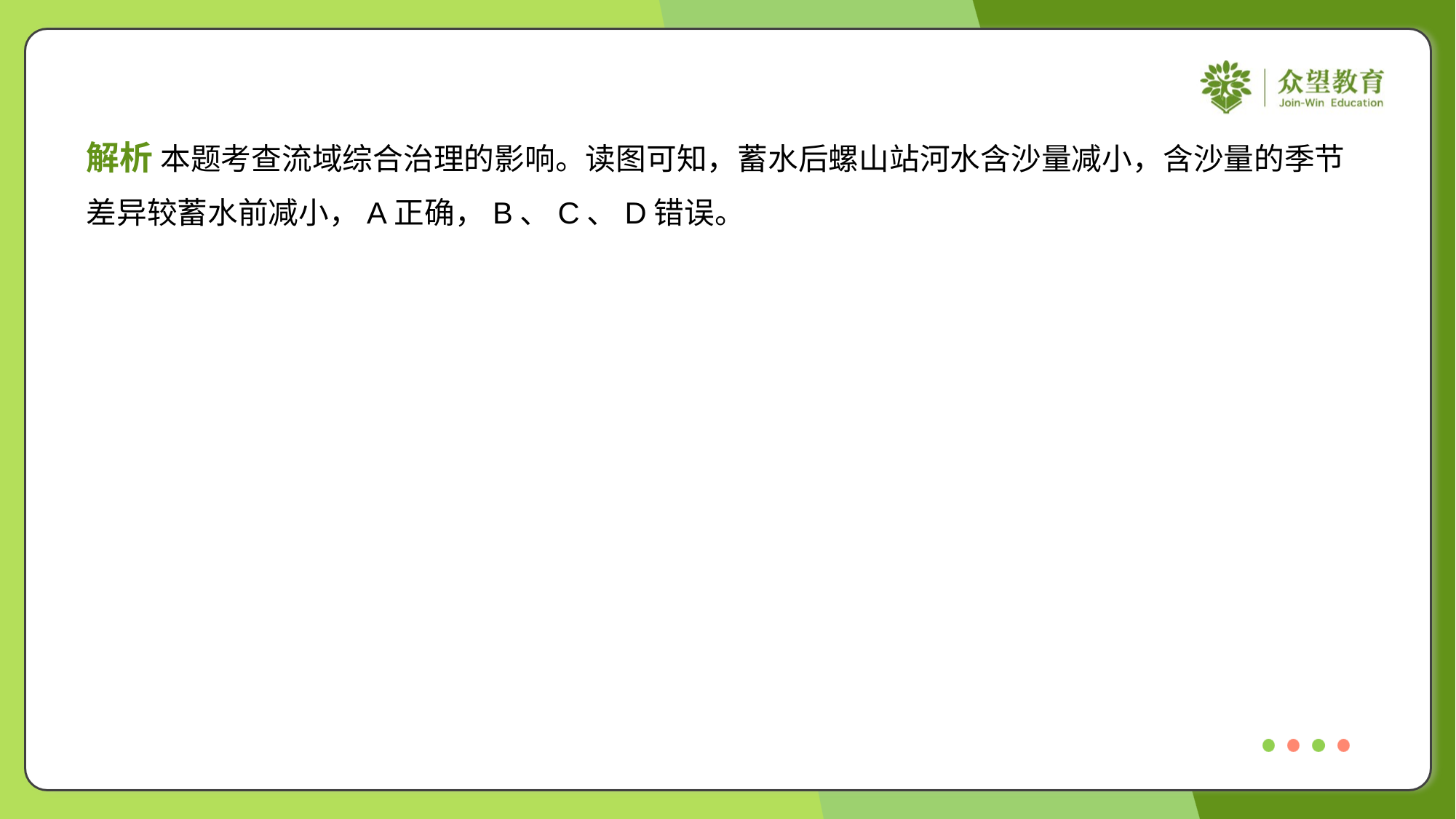

解析 本题考查流域综合治理的影响。读图可知，蓄水后螺山站河水含沙量减小，含沙量的季节
差异较蓄水前减小，A正确，B、C、D错误。